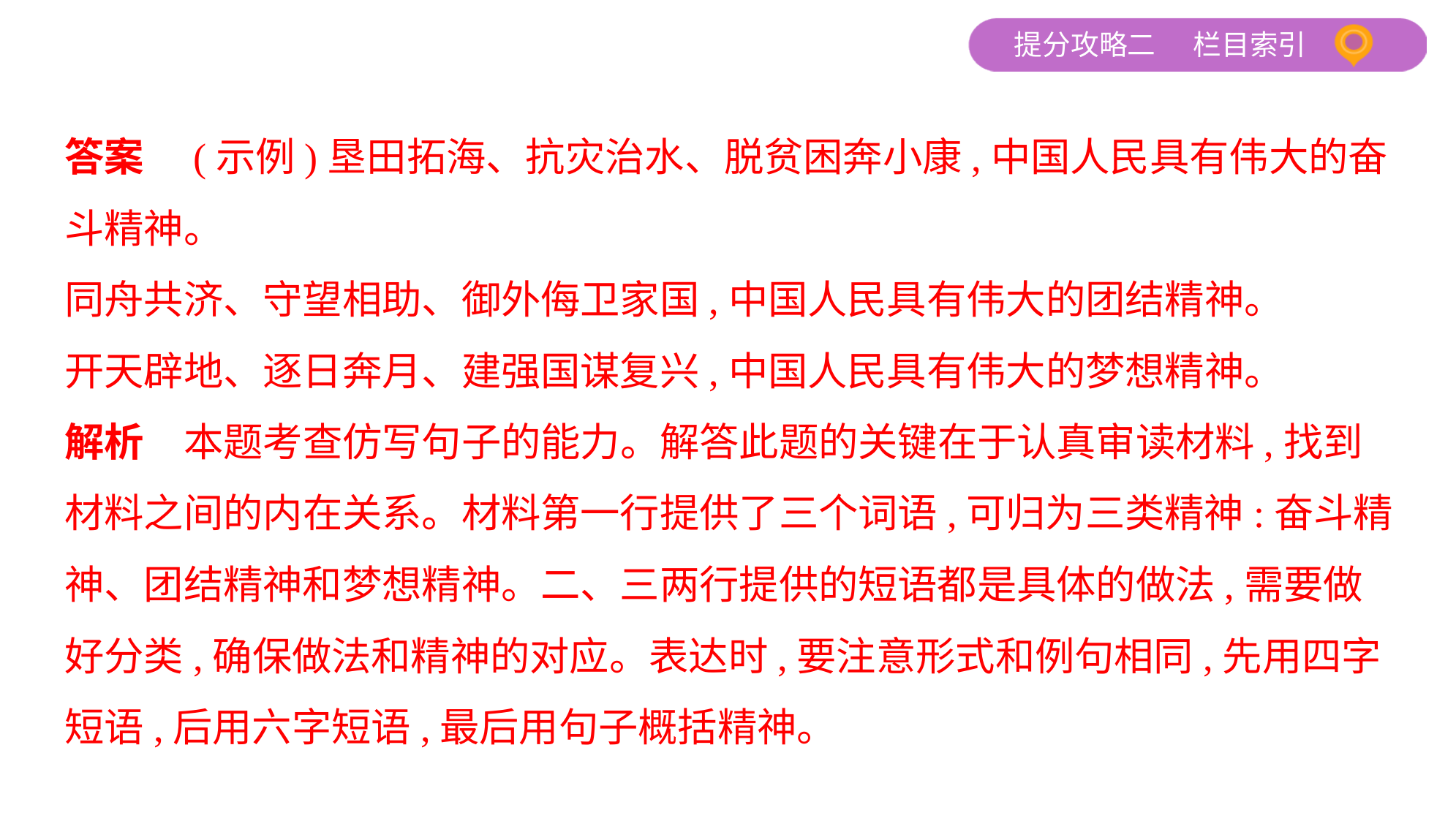

答案　(示例)垦田拓海、抗灾治水、脱贫困奔小康,中国人民具有伟大的奋
斗精神。
同舟共济、守望相助、御外侮卫家国,中国人民具有伟大的团结精神。
开天辟地、逐日奔月、建强国谋复兴,中国人民具有伟大的梦想精神。
解析　本题考查仿写句子的能力。解答此题的关键在于认真审读材料,找到
材料之间的内在关系。材料第一行提供了三个词语,可归为三类精神:奋斗精
神、团结精神和梦想精神。二、三两行提供的短语都是具体的做法,需要做
好分类,确保做法和精神的对应。表达时,要注意形式和例句相同,先用四字
短语,后用六字短语,最后用句子概括精神。